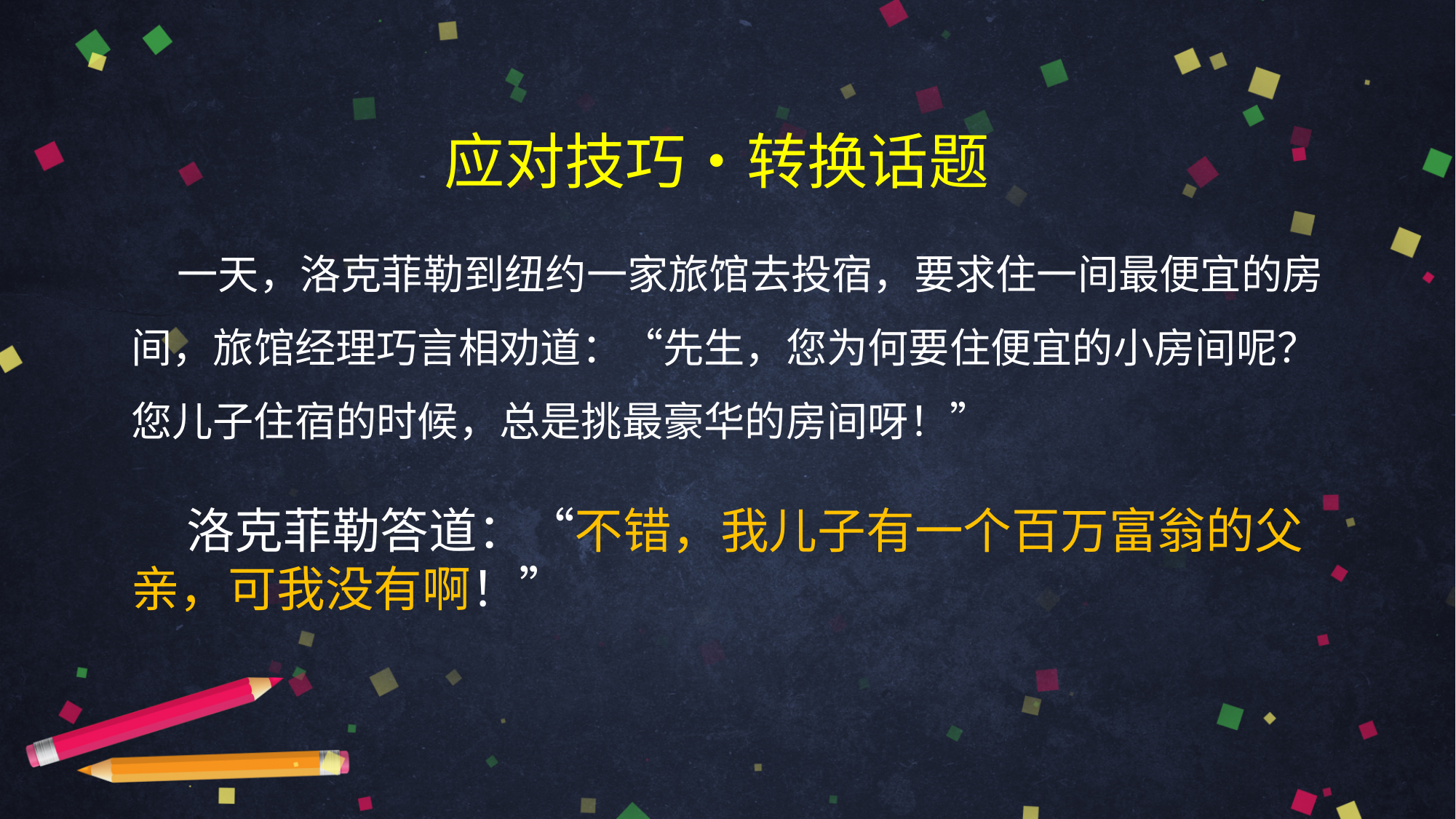

应对技巧•转换话题
    一天，洛克菲勒到纽约一家旅馆去投宿，要求住一间最便宜的房间，旅馆经理巧言相劝道：“先生，您为何要住便宜的小房间呢？您儿子住宿的时候，总是挑最豪华的房间呀！”
    洛克菲勒答道：“不错，我儿子有一个百万富翁的父亲，可我没有啊！”